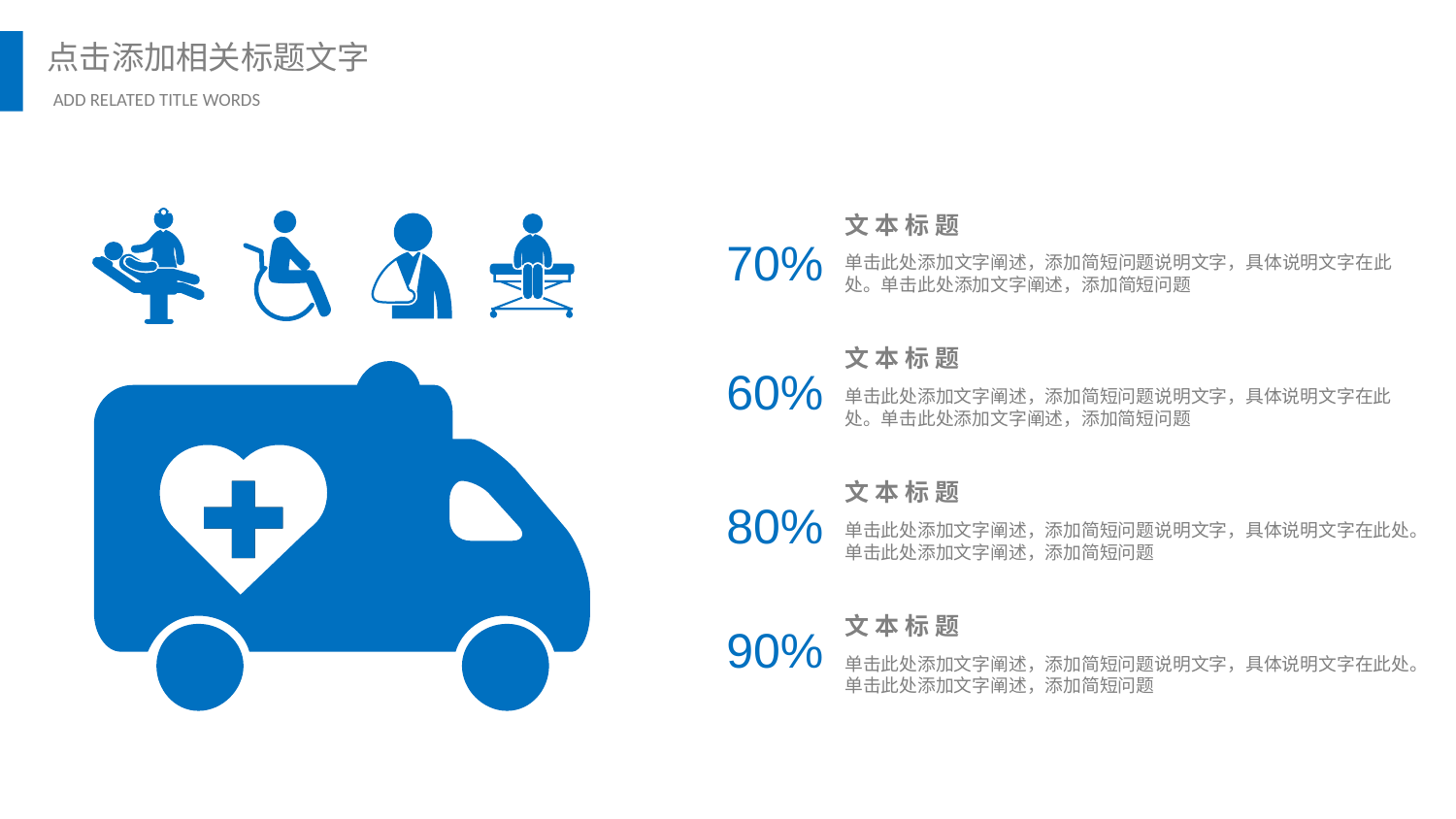

文本标题
单击此处添加文字阐述，添加简短问题说明文字，具体说明文字在此处。单击此处添加文字阐述，添加简短问题

70%
文本标题
单击此处添加文字阐述，添加简短问题说明文字，具体说明文字在此处。单击此处添加文字阐述，添加简短问题
60%

文本标题
单击此处添加文字阐述，添加简短问题说明文字，具体说明文字在此处。单击此处添加文字阐述，添加简短问题
80%
文本标题
单击此处添加文字阐述，添加简短问题说明文字，具体说明文字在此处。单击此处添加文字阐述，添加简短问题
90%